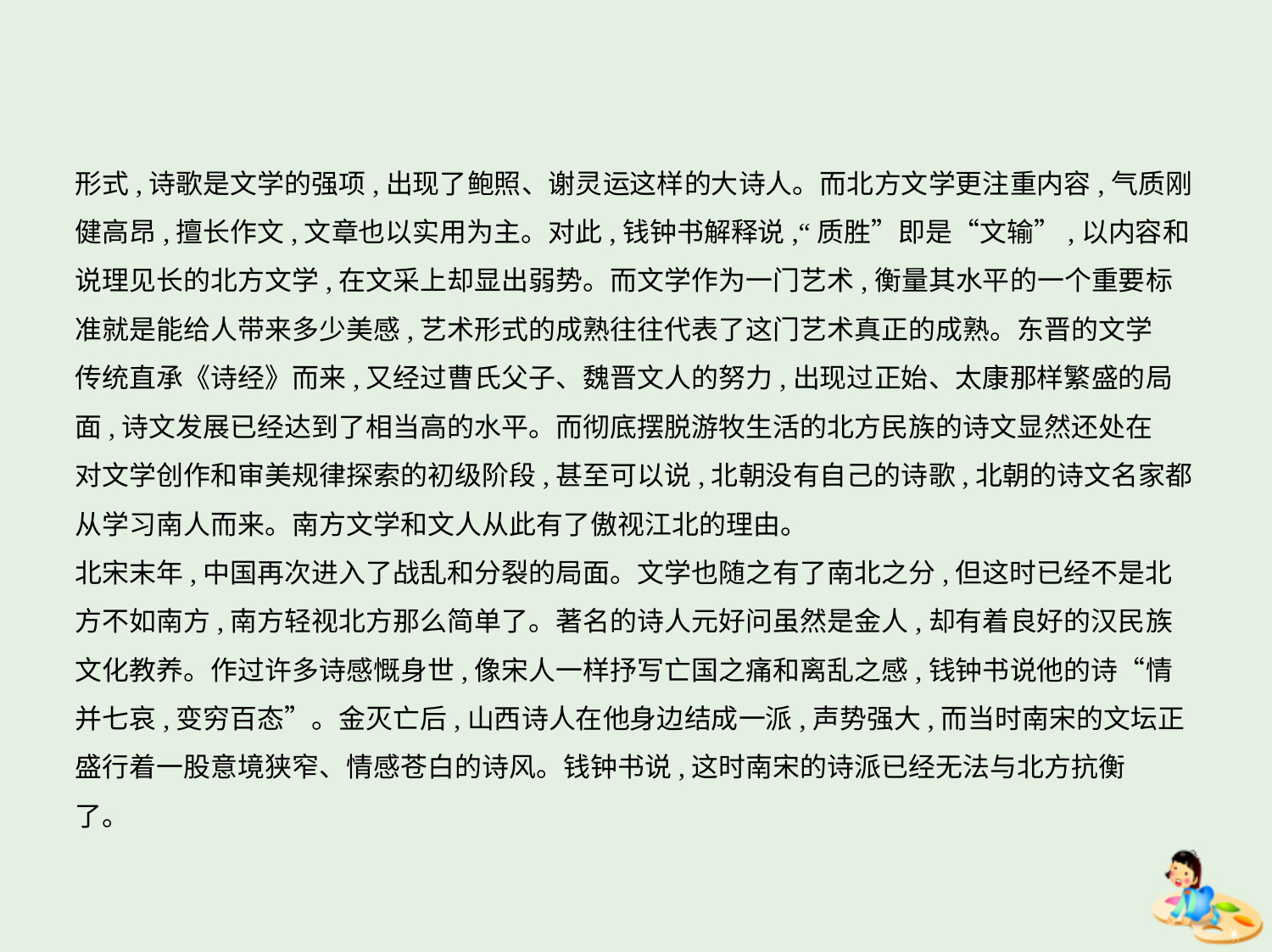

形式,诗歌是文学的强项,出现了鲍照、谢灵运这样的大诗人。而北方文学更注重内容,气质刚
健高昂,擅长作文,文章也以实用为主。对此,钱钟书解释说,“质胜”即是“文输”,以内容和
说理见长的北方文学,在文采上却显出弱势。而文学作为一门艺术,衡量其水平的一个重要标
准就是能给人带来多少美感,艺术形式的成熟往往代表了这门艺术真正的成熟。东晋的文学
传统直承《诗经》而来,又经过曹氏父子、魏晋文人的努力,出现过正始、太康那样繁盛的局
面,诗文发展已经达到了相当高的水平。而彻底摆脱游牧生活的北方民族的诗文显然还处在
对文学创作和审美规律探索的初级阶段,甚至可以说,北朝没有自己的诗歌,北朝的诗文名家都
从学习南人而来。南方文学和文人从此有了傲视江北的理由。
北宋末年,中国再次进入了战乱和分裂的局面。文学也随之有了南北之分,但这时已经不是北
方不如南方,南方轻视北方那么简单了。著名的诗人元好问虽然是金人,却有着良好的汉民族
文化教养。作过许多诗感慨身世,像宋人一样抒写亡国之痛和离乱之感,钱钟书说他的诗“情
并七哀,变穷百态”。金灭亡后,山西诗人在他身边结成一派,声势强大,而当时南宋的文坛正
盛行着一股意境狭窄、情感苍白的诗风。钱钟书说,这时南宋的诗派已经无法与北方抗衡
了。